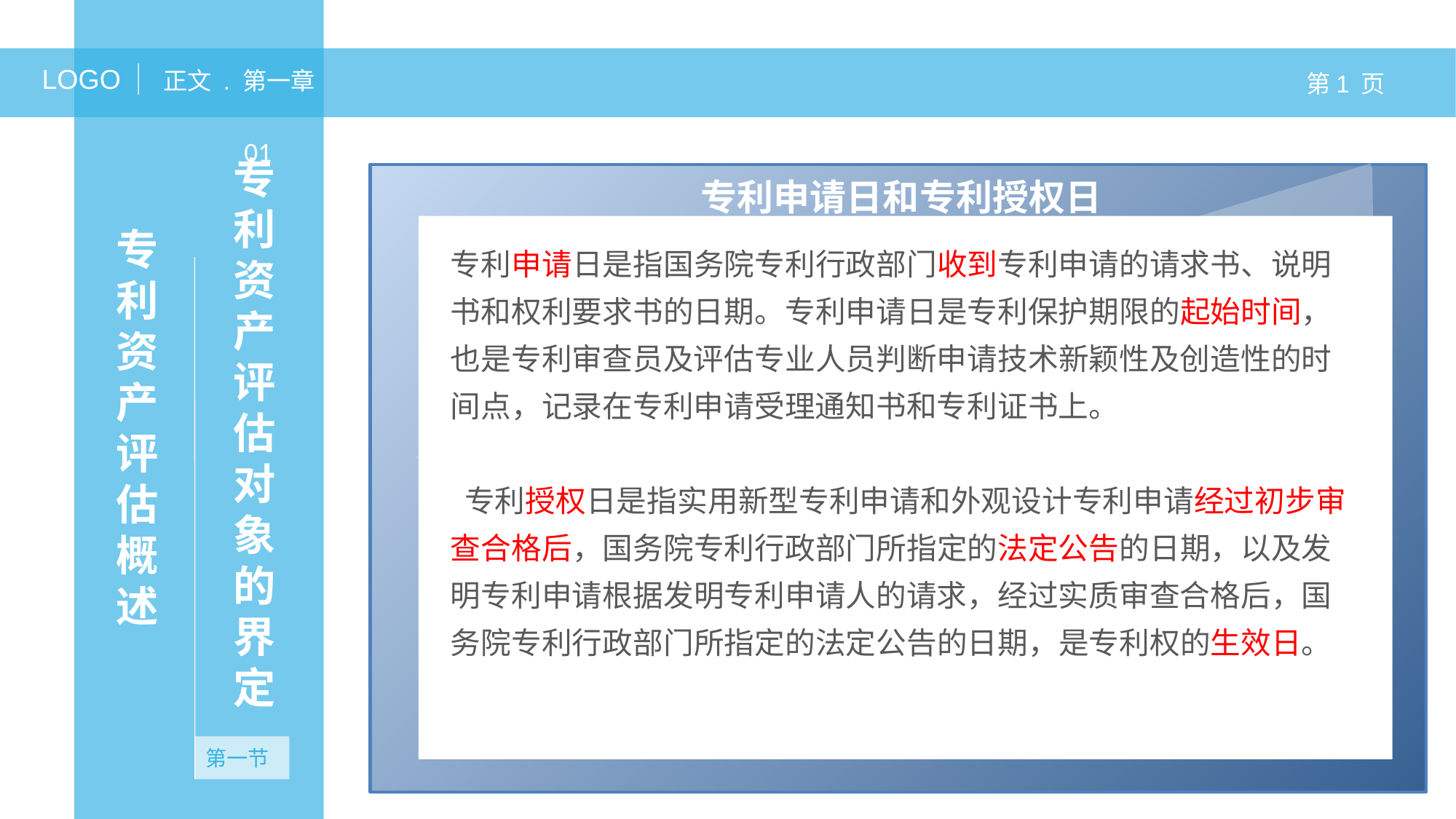

LOGO
正文 . 第一章

第1 页
专利资产评估概述
01
专利资产评估对象的界定
专利申请日和专利授权日

专利申请日是指国务院专利行政部门收到专利申请的请求书、说明书和权利要求书的日期。专利申请日是专利保护期限的起始时间，也是专利审查员及评估专业人员判断申请技术新颖性及创造性的时间点，记录在专利申请受理通知书和专利证书上。

 专利授权日是指实用新型专利申请和外观设计专利申请经过初步审查合格后，国务院专利行政部门所指定的法定公告的日期，以及发明专利申请根据发明专利申请人的请求，经过实质审查合格后，国务院专利行政部门所指定的法定公告的日期，是专利权的生效日。

无资产
第一节